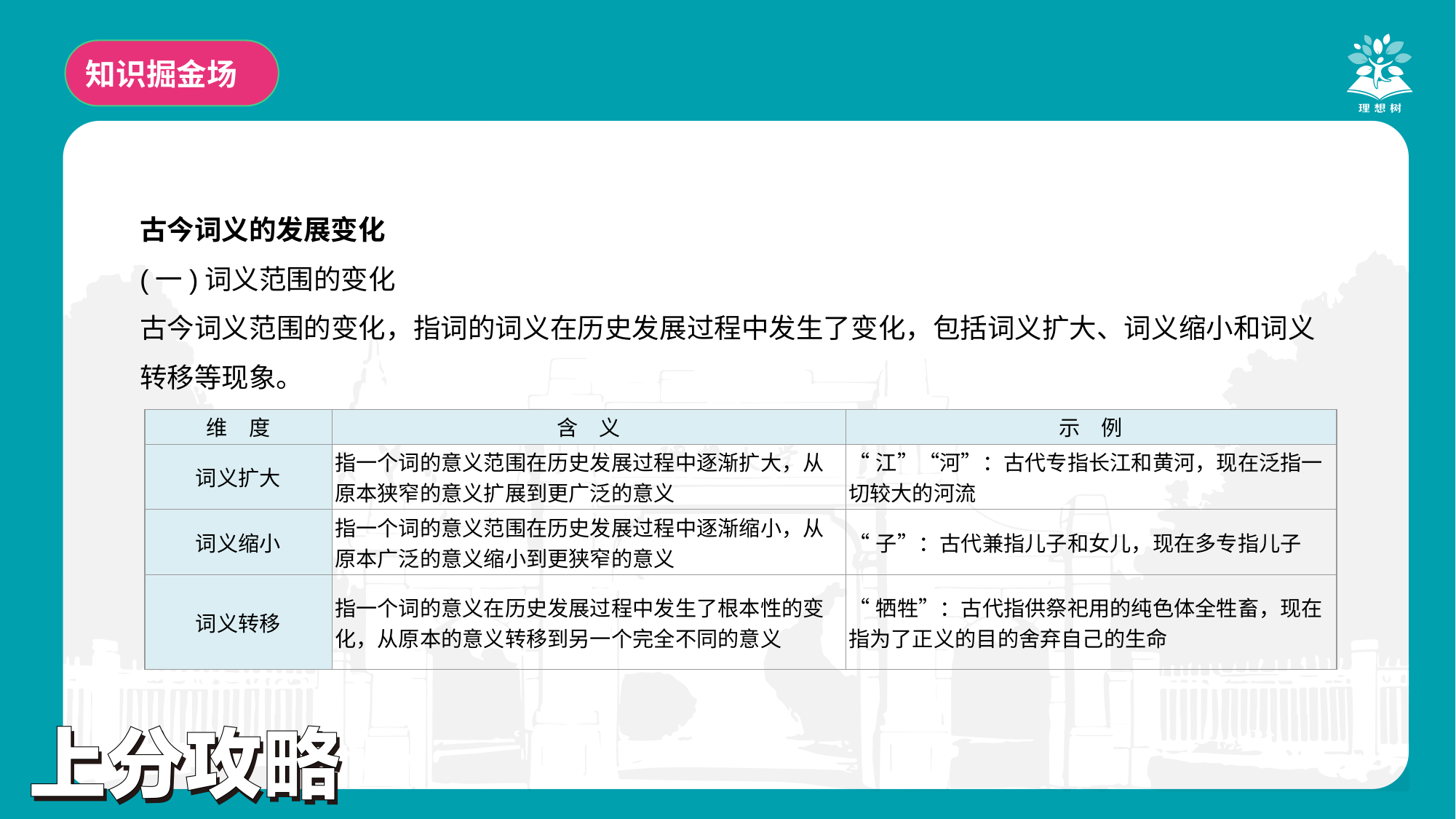

知识掘金场
古今词义的发展变化
(一)词义范围的变化
古今词义范围的变化，指词的词义在历史发展过程中发生了变化，包括词义扩大、词义缩小和词义转移等现象。

| 维　度 | 含　义 | 示　例 |
| --- | --- | --- |
| 词义扩大 | 指一个词的意义范围在历史发展过程中逐渐扩大，从原本狭窄的意义扩展到更广泛的意义 | “江”“河”：古代专指长江和黄河，现在泛指一切较大的河流 |
| 词义缩小 | 指一个词的意义范围在历史发展过程中逐渐缩小，从原本广泛的意义缩小到更狭窄的意义 | “子”：古代兼指儿子和女儿，现在多专指儿子 |
| 词义转移 | 指一个词的意义在历史发展过程中发生了根本性的变化，从原本的意义转移到另一个完全不同的意义 | “牺牲”：古代指供祭祀用的纯色体全牲畜，现在指为了正义的目的舍弃自己的生命 |